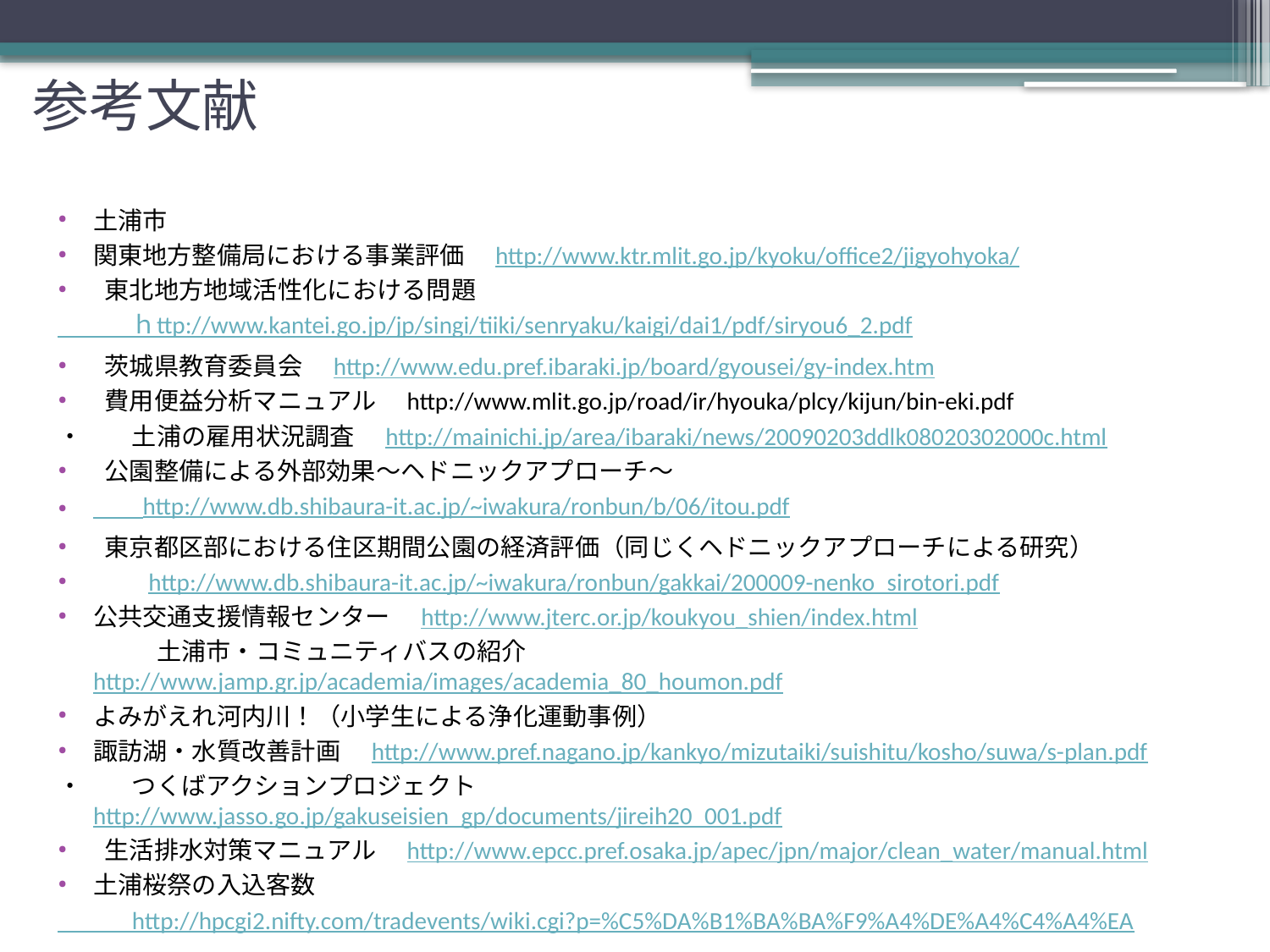

# 参考文献
土浦市
関東地方整備局における事業評価　http://www.ktr.mlit.go.jp/kyoku/office2/jigyohyoka/
 東北地方地域活性化における問題
　　　ｈttp://www.kantei.go.jp/jp/singi/tiiki/senryaku/kaigi/dai1/pdf/siryou6_2.pdf
 茨城県教育委員会　http://www.edu.pref.ibaraki.jp/board/gyousei/gy-index.htm
 費用便益分析マニュアル　http://www.mlit.go.jp/road/ir/hyouka/plcy/kijun/bin-eki.pdf
・　　土浦の雇用状況調査　http://mainichi.jp/area/ibaraki/news/20090203ddlk08020302000c.html
 公園整備による外部効果～ヘドニックアプローチ～
　　http://www.db.shibaura-it.ac.jp/~iwakura/ronbun/b/06/itou.pdf
 東京都区部における住区期間公園の経済評価（同じくヘドニックアプローチによる研究）
　　http://www.db.shibaura-it.ac.jp/~iwakura/ronbun/gakkai/200009-nenko_sirotori.pdf
公共交通支援情報センター　http://www.jterc.or.jp/koukyou_shien/index.html
　　　　土浦市・コミュニティバスの紹介　http://www.jamp.gr.jp/academia/images/academia_80_houmon.pdf
よみがえれ河内川！（小学生による浄化運動事例）
諏訪湖・水質改善計画　http://www.pref.nagano.jp/kankyo/mizutaiki/suishitu/kosho/suwa/s-plan.pdf
・　　つくばアクションプロジェクト　http://www.jasso.go.jp/gakuseisien_gp/documents/jireih20_001.pdf
 生活排水対策マニュアル　http://www.epcc.pref.osaka.jp/apec/jpn/major/clean_water/manual.html
土浦桜祭の入込客数
　　　http://hpcgi2.nifty.com/tradevents/wiki.cgi?p=%C5%DA%B1%BA%BA%F9%A4%DE%A4%C4%A4%EA